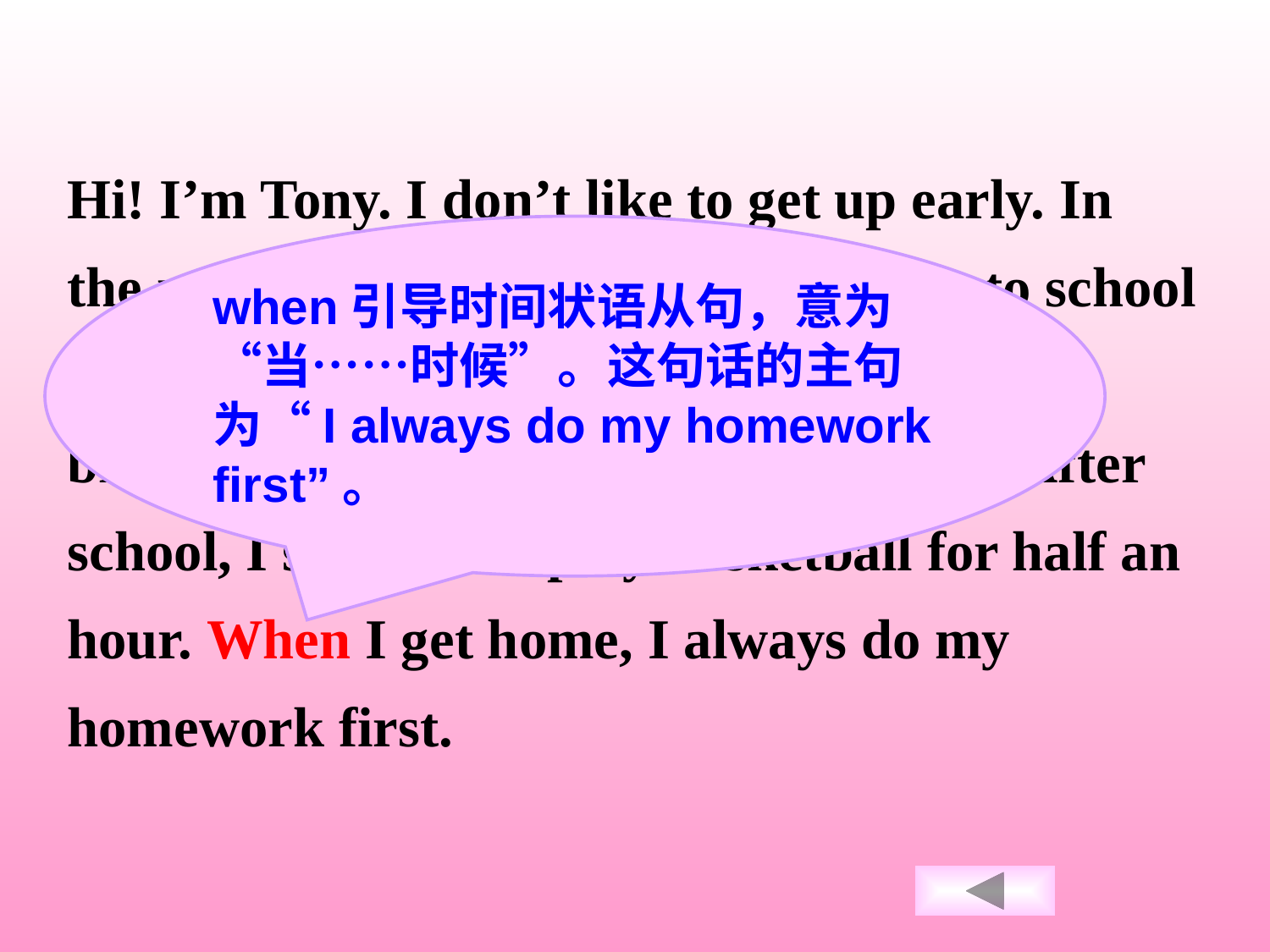

Hi! I’m Tony. I don’t like to get up early. In the morning, I get up eight. Then I go to school at eight thirty. I don’t have much time for breakfast, so I usually eat hamburgers. After school, I sometimes play basketball for half an hour. When I get home, I always do my homework first.
when引导时间状语从句，意为“当……时候”。这句话的主句为“I always do my homework first”。